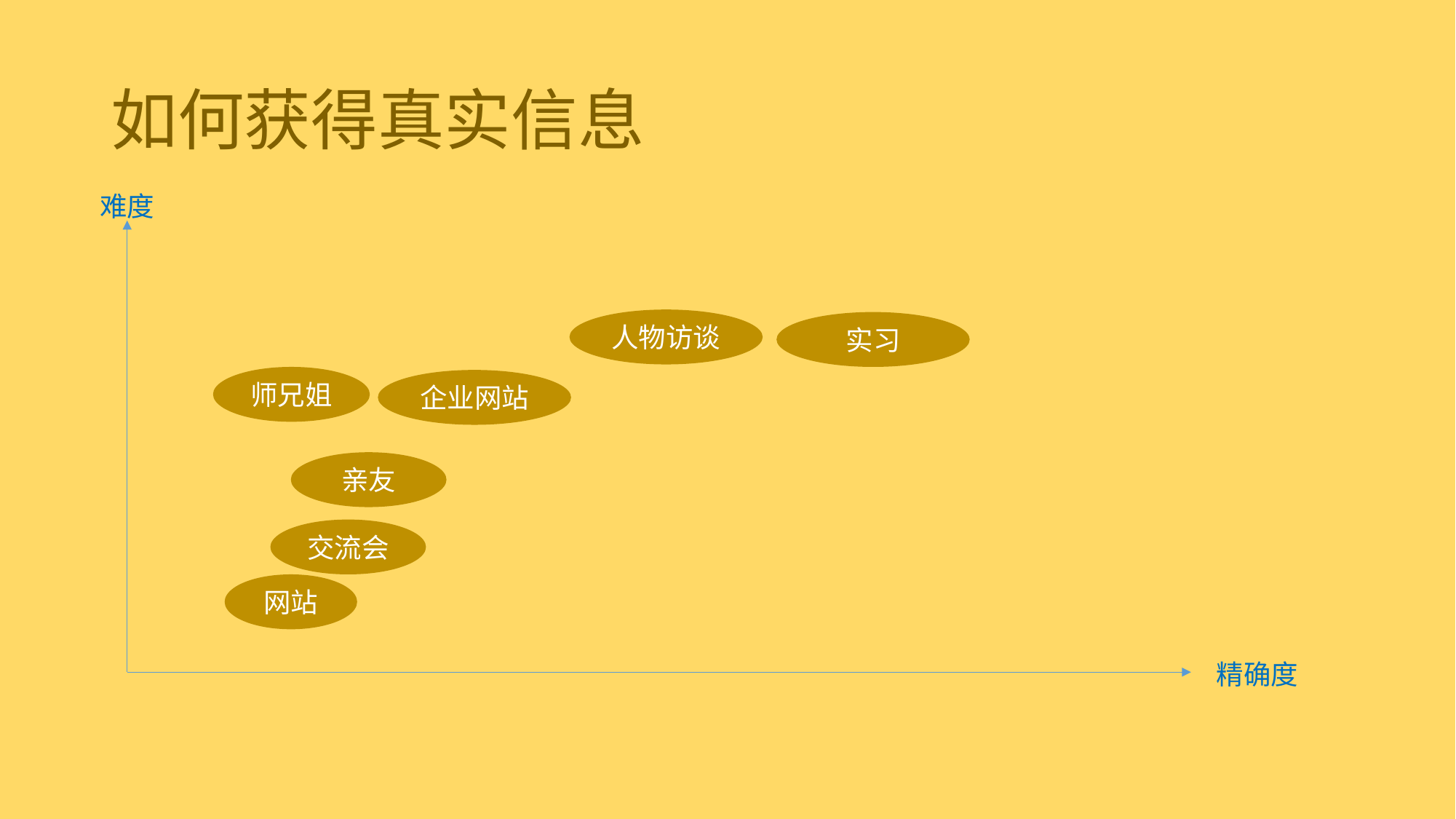

# 如何获得真实信息
难度
人物访谈
实习
师兄姐
企业网站
亲友
交流会
网站
精确度